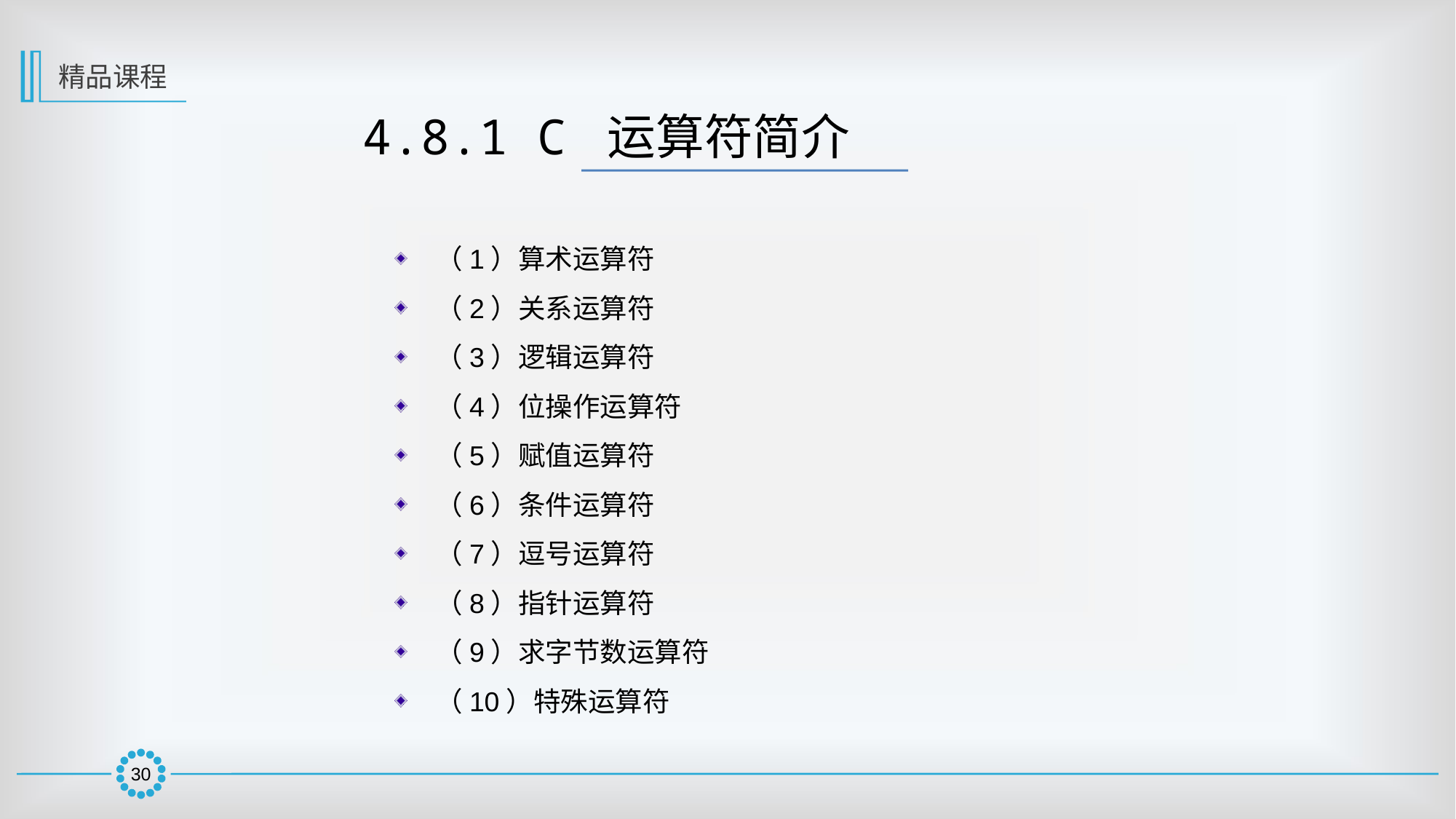

精品课程
4.8.1 C 运算符简介

（1）算术运算符
（2）关系运算符
（3）逻辑运算符
（4）位操作运算符
（5）赋值运算符
（6）条件运算符
（7）逗号运算符
（8）指针运算符
（9）求字节数运算符
（10）特殊运算符

30